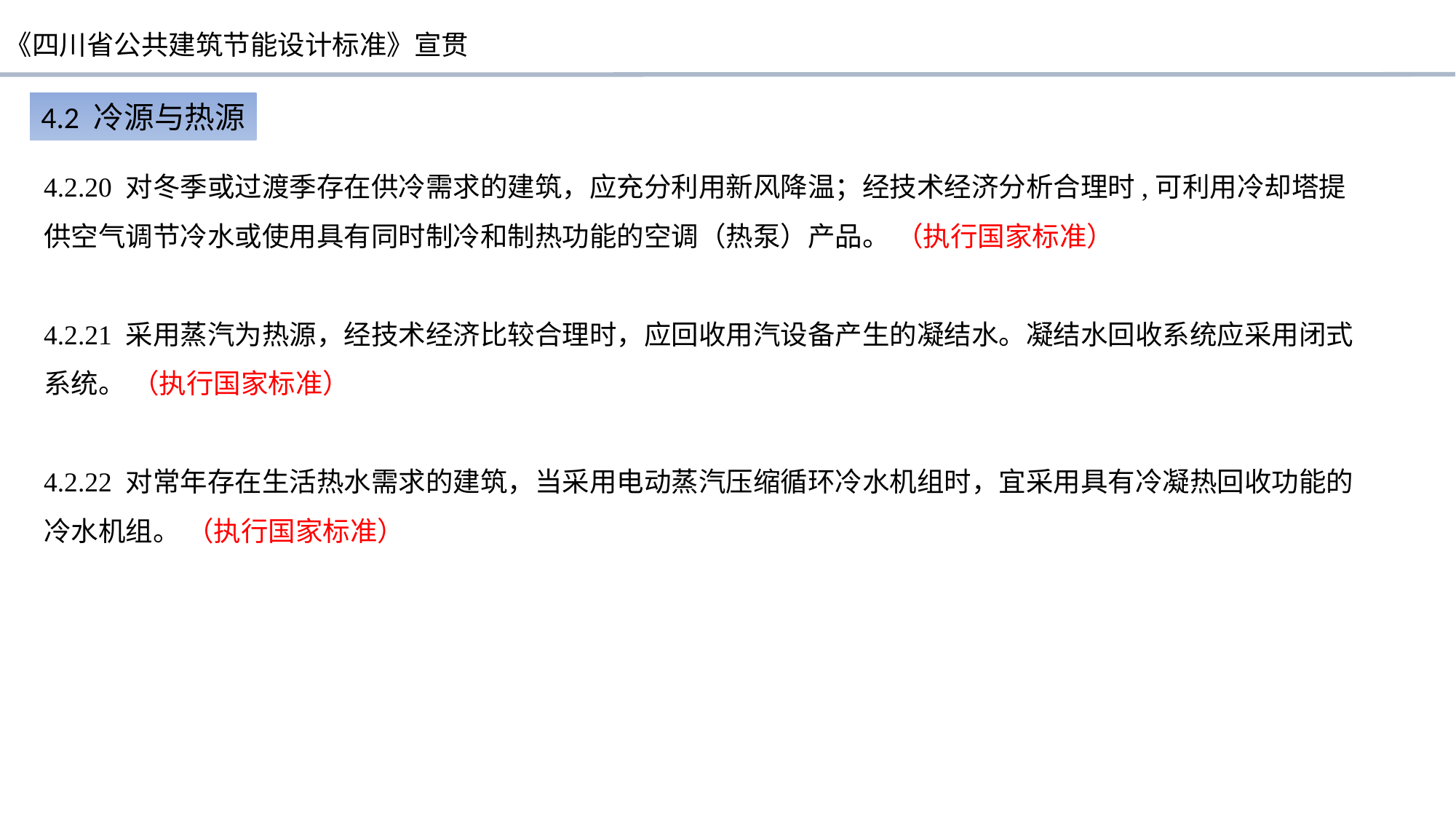

4.2 冷源与热源
4.2.20 对冬季或过渡季存在供冷需求的建筑，应充分利用新风降温；经技术经济分析合理时,可利用冷却塔提供空气调节冷水或使用具有同时制冷和制热功能的空调（热泵）产品。 （执行国家标准）

4.2.21 采用蒸汽为热源，经技术经济比较合理时，应回收用汽设备产生的凝结水。凝结水回收系统应采用闭式系统。 （执行国家标准）

4.2.22 对常年存在生活热水需求的建筑，当采用电动蒸汽压缩循环冷水机组时，宜采用具有冷凝热回收功能的冷水机组。 （执行国家标准）